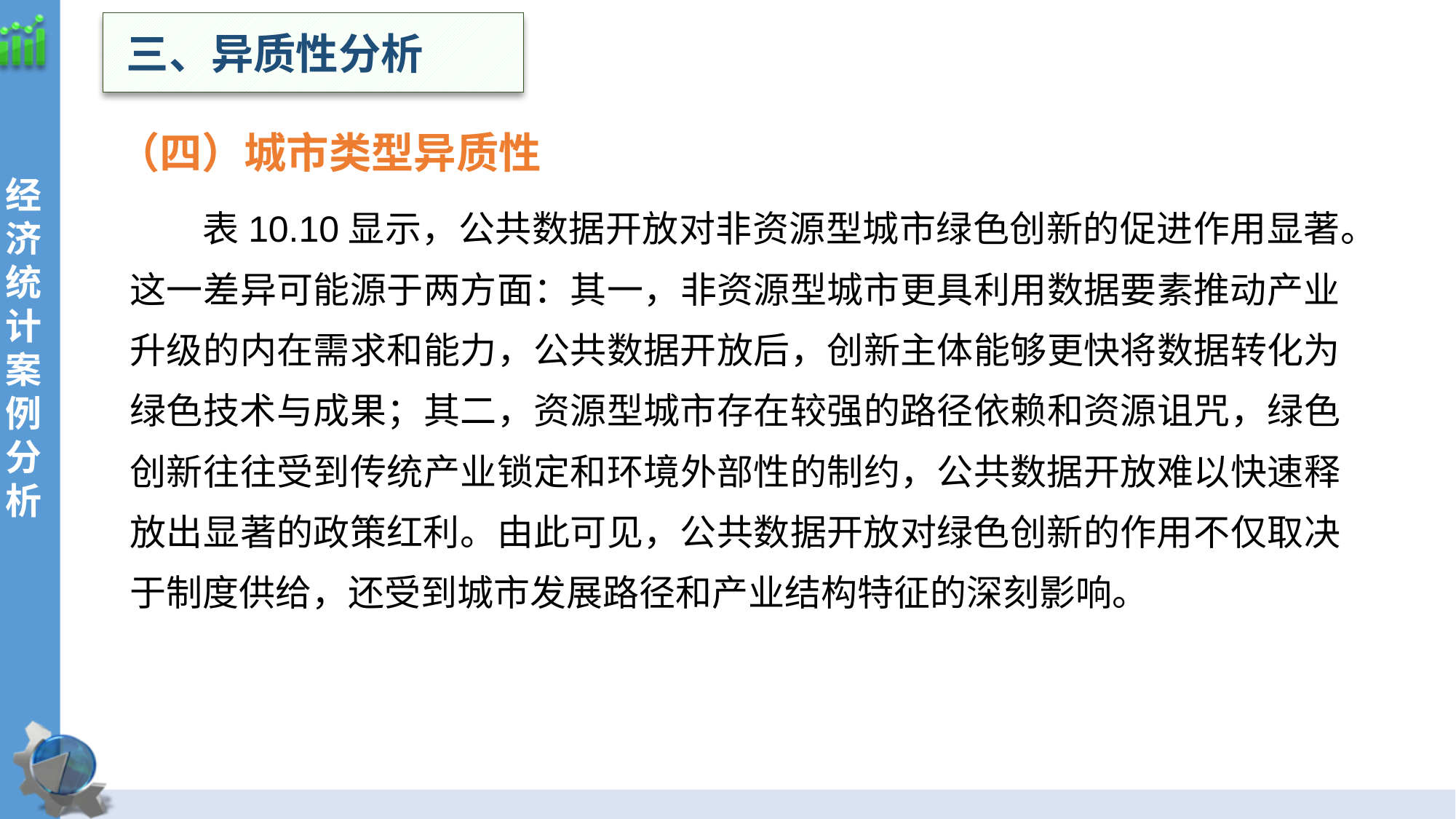

三、异质性分析
（四）城市类型异质性

经
济统计案例分析

表10.10显示，公共数据开放对非资源型城市绿色创新的促进作用显著。这一差异可能源于两方面：其一，非资源型城市更具利用数据要素推动产业升级的内在需求和能力，公共数据开放后，创新主体能够更快将数据转化为绿色技术与成果；其二，资源型城市存在较强的路径依赖和资源诅咒，绿色创新往往受到传统产业锁定和环境外部性的制约，公共数据开放难以快速释放出显著的政策红利。由此可见，公共数据开放对绿色创新的作用不仅取决于制度供给，还受到城市发展路径和产业结构特征的深刻影响。